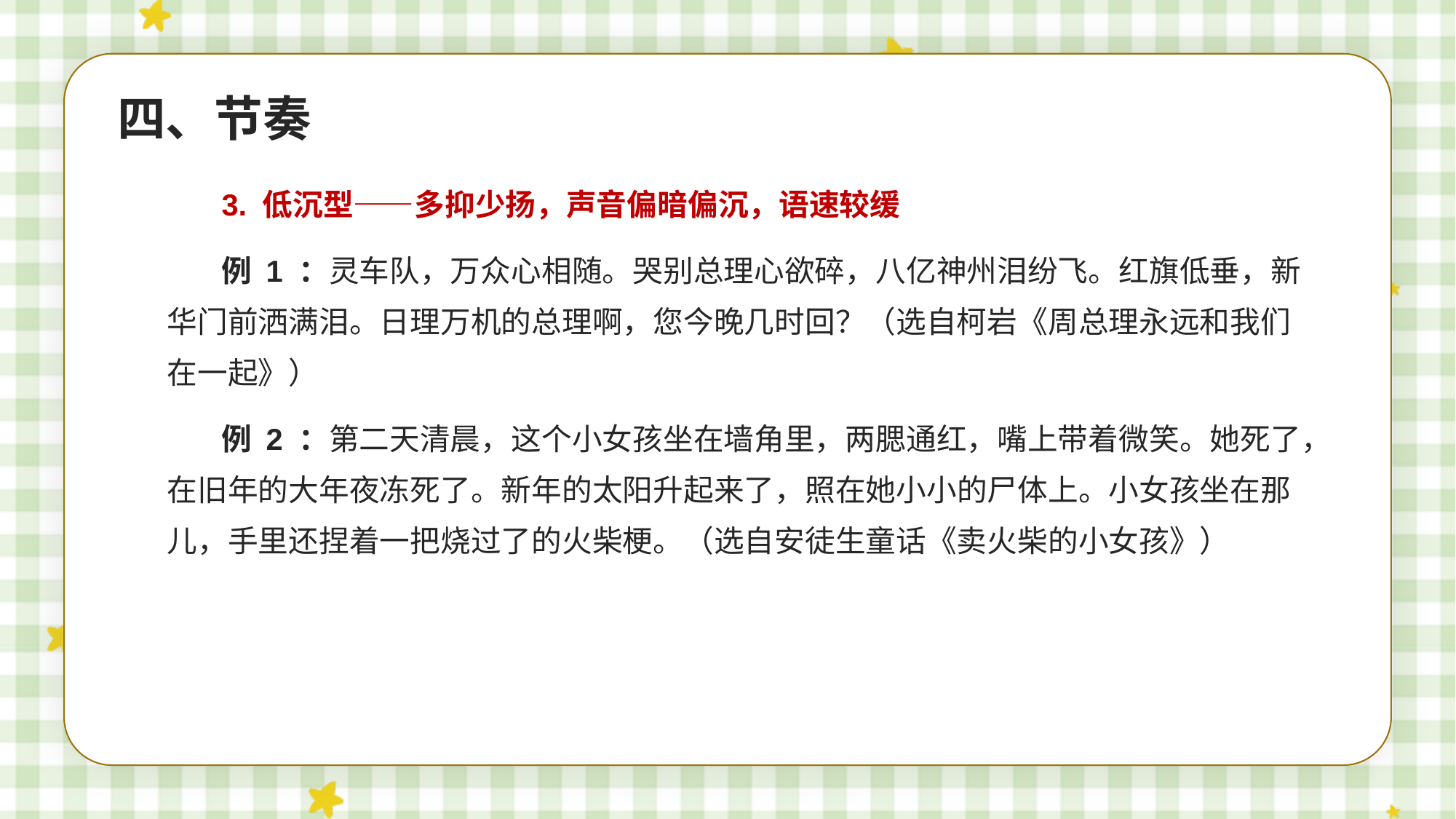

四、节奏
3. 低沉型——多抑少扬，声音偏暗偏沉，语速较缓
例 1 ：灵车队，万众心相随。哭别总理心欲碎，八亿神州泪纷飞。红旗低垂，新华门前洒满泪。日理万机的总理啊，您今晚几时回？（选自柯岩《周总理永远和我们在一起》）
例 2 ：第二天清晨，这个小女孩坐在墙角里，两腮通红，嘴上带着微笑。她死了，在旧年的大年夜冻死了。新年的太阳升起来了，照在她小小的尸体上。小女孩坐在那儿，手里还捏着一把烧过了的火柴梗。（选自安徒生童话《卖火柴的小女孩》）